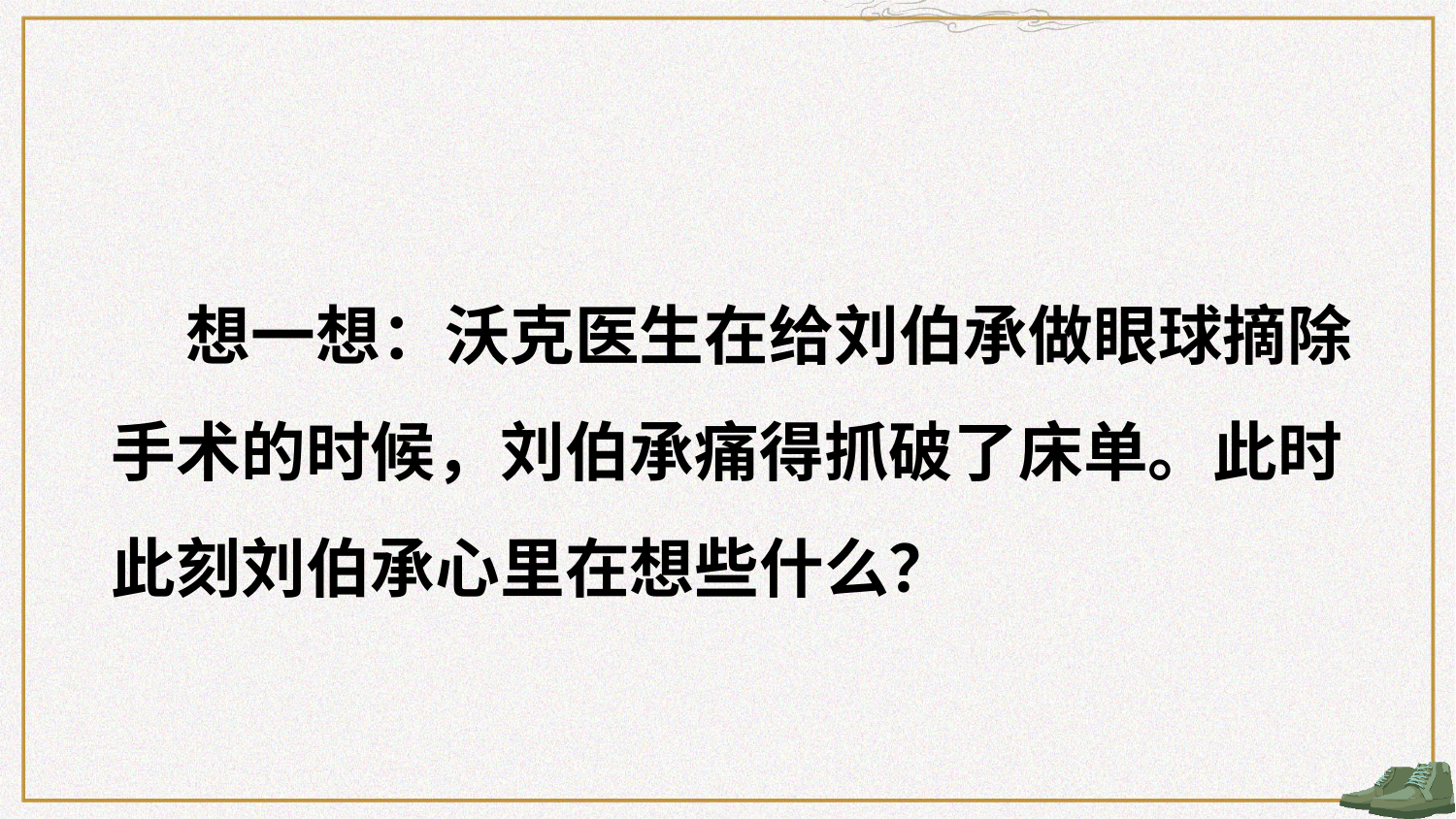

想一想：沃克医生在给刘伯承做眼球摘除手术的时候，刘伯承痛得抓破了床单。此时此刻刘伯承心里在想些什么？